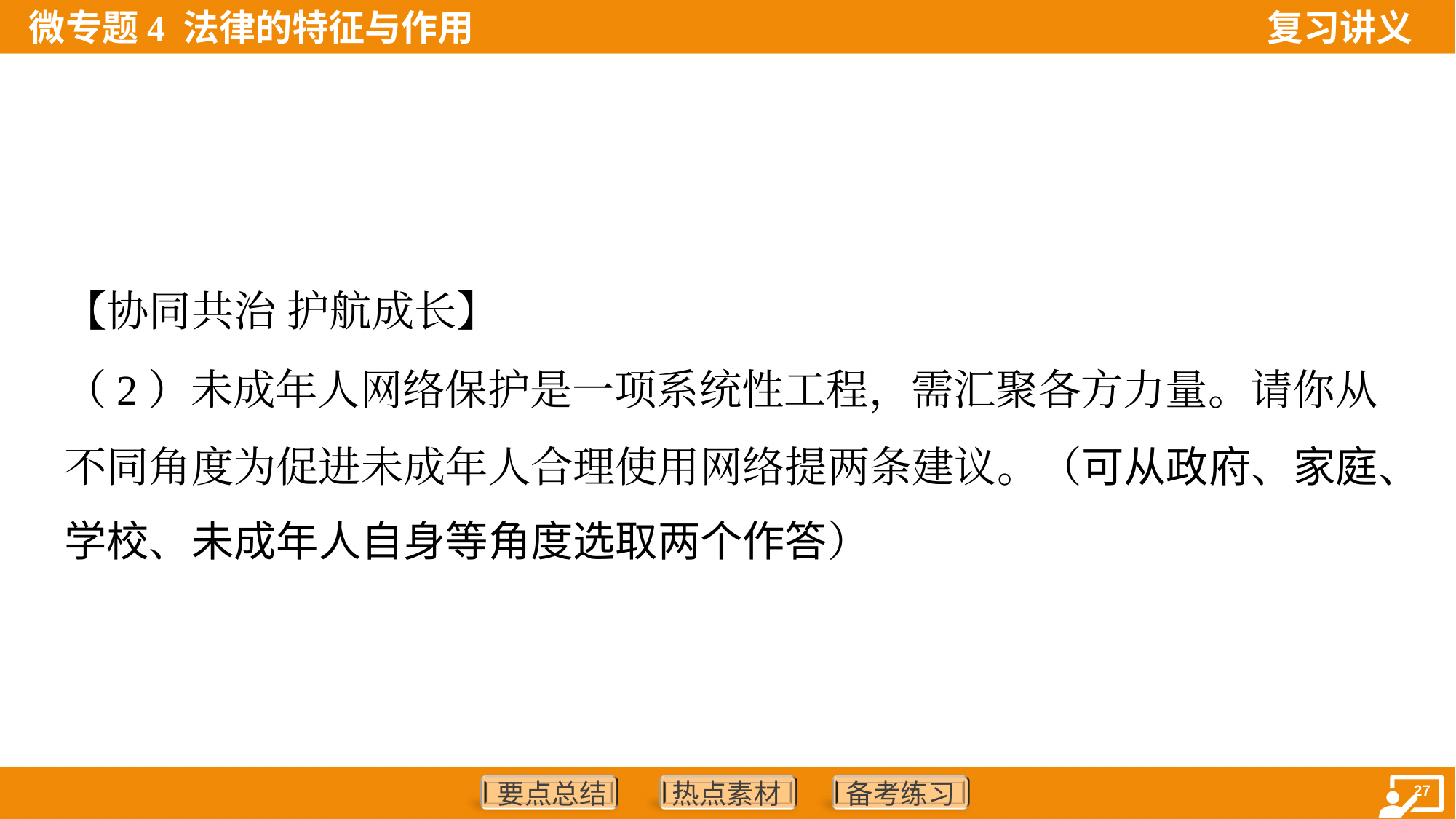

【协同共治 护航成长】
（2）未成年人网络保护是一项系统性工程，需汇聚各方力量。请你从
不同角度为促进未成年人合理使用网络提两条建议。（可从政府、家庭、
学校、未成年人自身等角度选取两个作答）